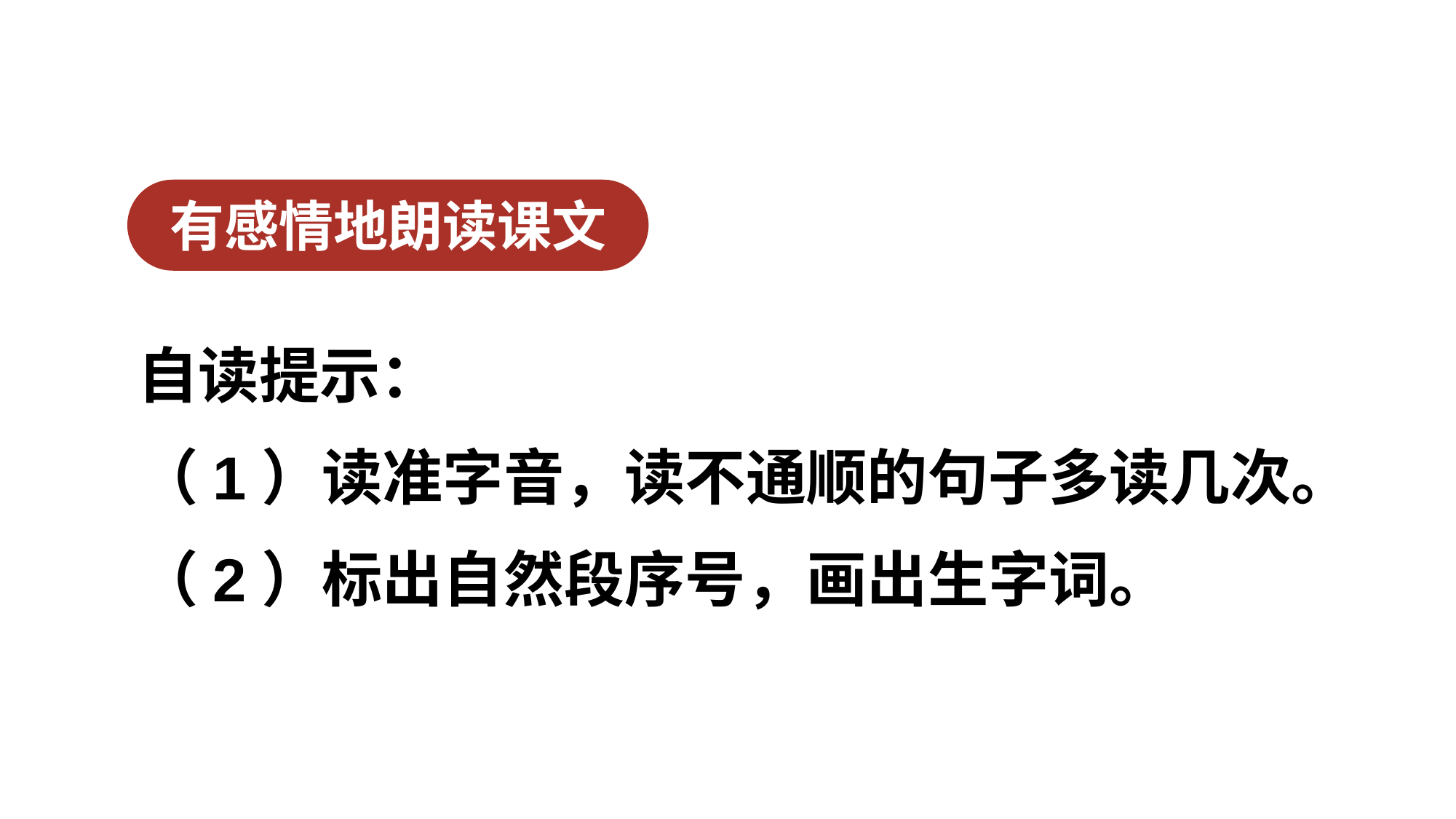

有感情地朗读课文
自读提示：
（1）读准字音，读不通顺的句子多读几次。
（2）标出自然段序号，画出生字词。